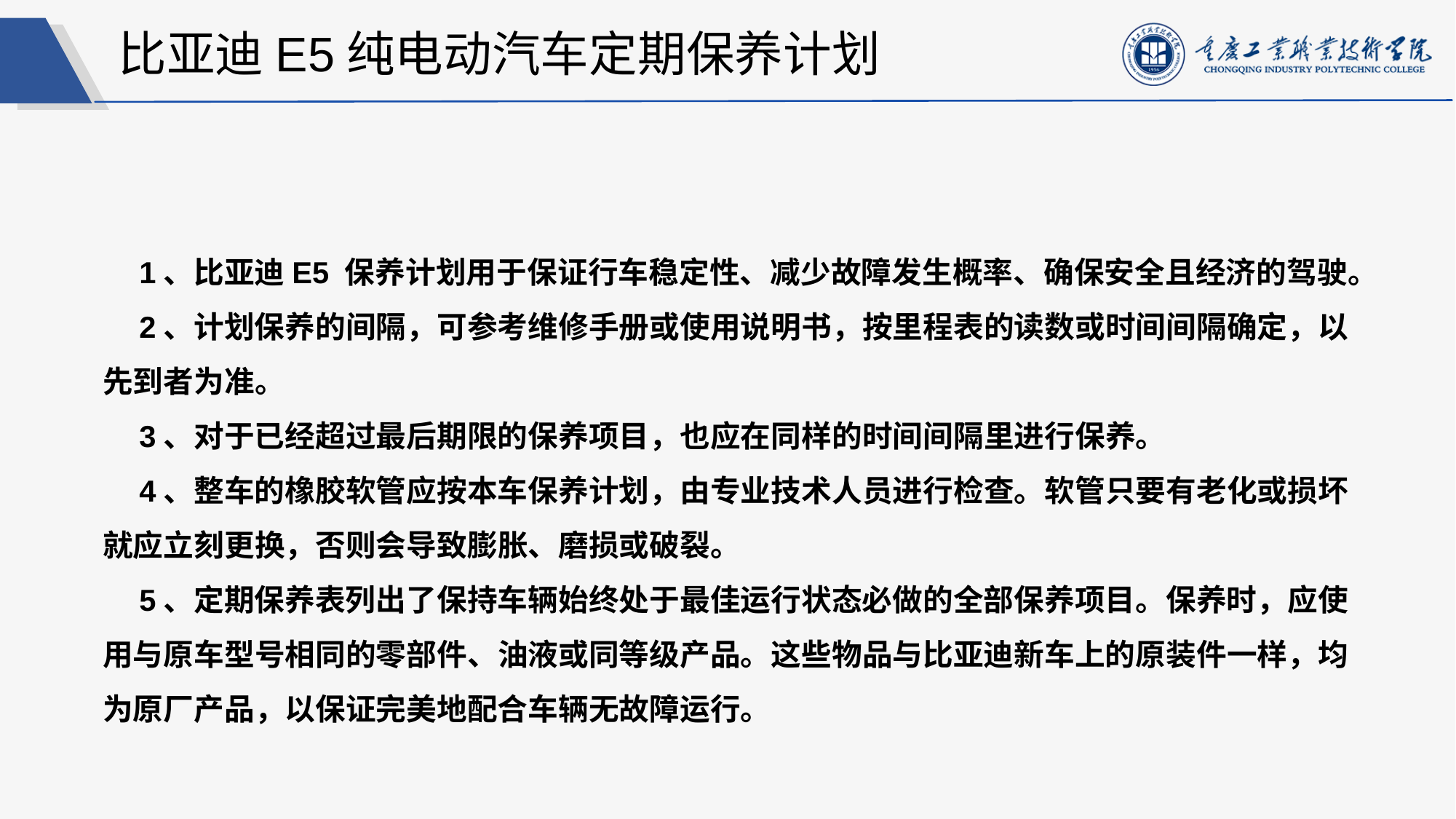

比亚迪E5纯电动汽车定期保养计划
1、比亚迪E5 保养计划用于保证行车稳定性、减少故障发生概率、确保安全且经济的驾驶。
2、计划保养的间隔，可参考维修手册或使用说明书，按里程表的读数或时间间隔确定，以先到者为准。
3、对于已经超过最后期限的保养项目，也应在同样的时间间隔里进行保养。
4、整车的橡胶软管应按本车保养计划，由专业技术人员进行检查。软管只要有老化或损坏就应立刻更换，否则会导致膨胀、磨损或破裂。
5、定期保养表列出了保持车辆始终处于最佳运行状态必做的全部保养项目。保养时，应使用与原车型号相同的零部件、油液或同等级产品。这些物品与比亚迪新车上的原装件一样，均为原厂产品，以保证完美地配合车辆无故障运行。